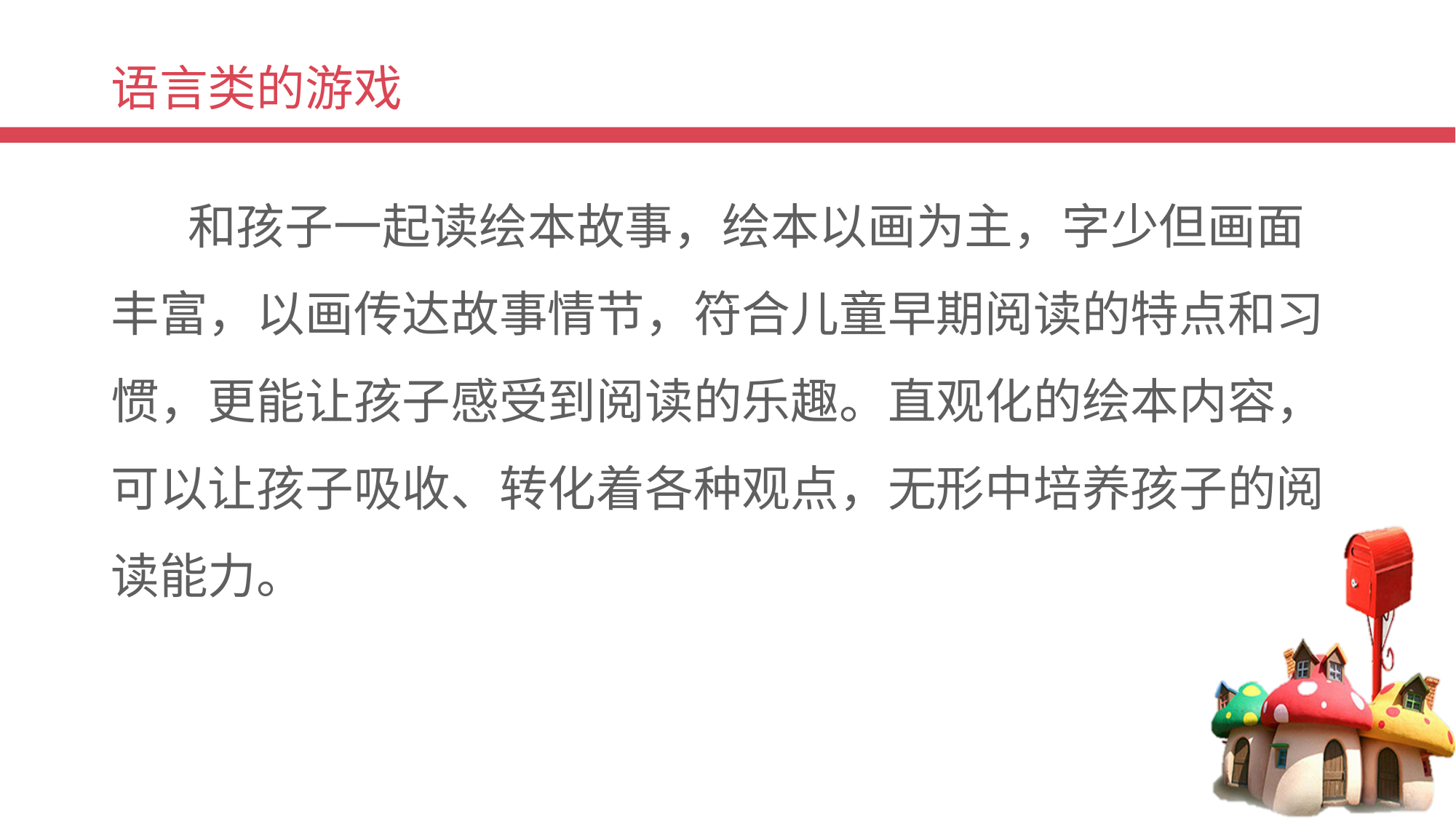

# 语言类的游戏
      和孩子一起读绘本故事，绘本以画为主，字少但画面丰富，以画传达故事情节，符合儿童早期阅读的特点和习惯，更能让孩子感受到阅读的乐趣。直观化的绘本内容，可以让孩子吸收、转化着各种观点，无形中培养孩子的阅读能力。